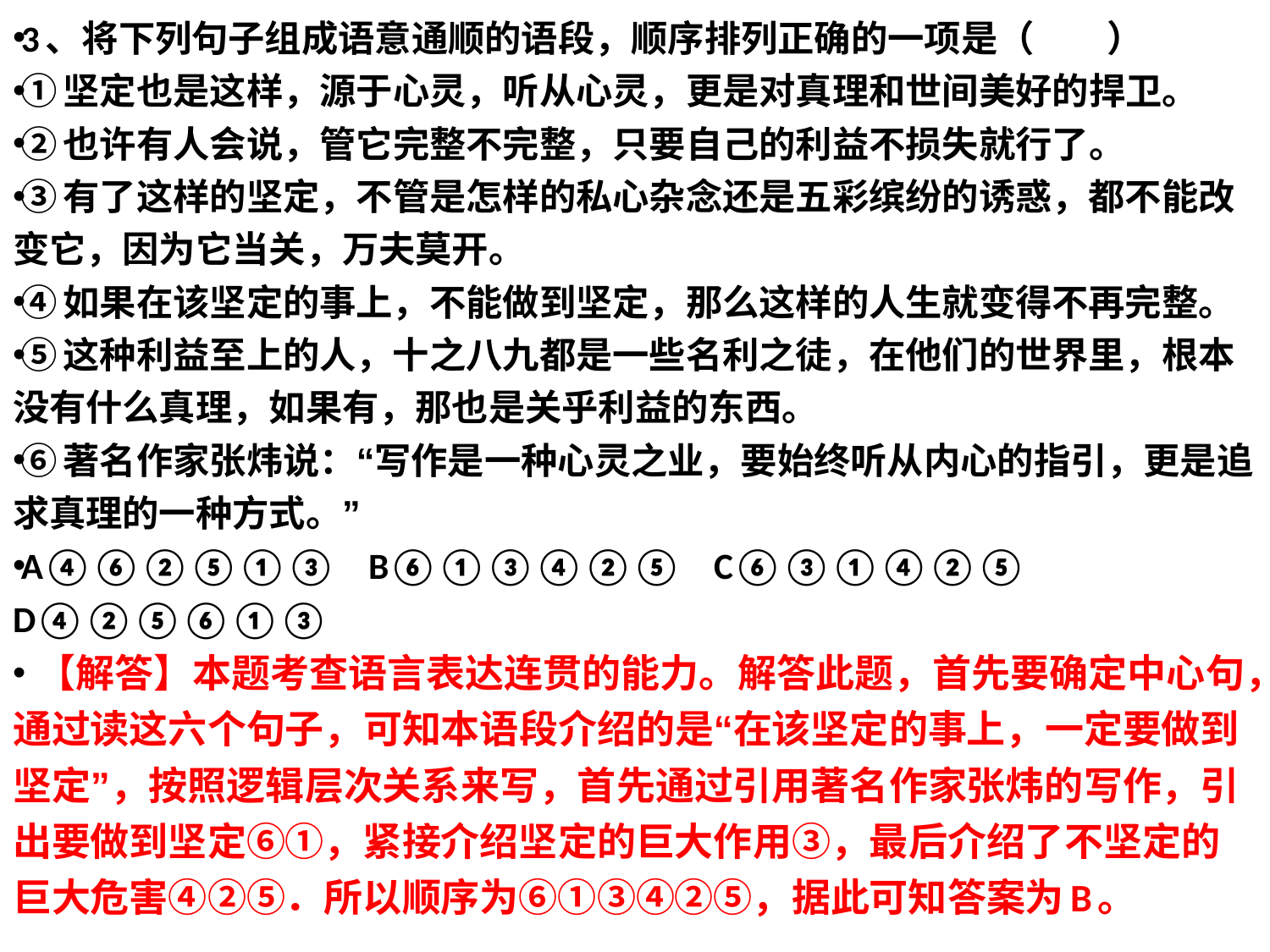

3、将下列句子组成语意通顺的语段，顺序排列正确的一项是（　　）
①坚定也是这样，源于心灵，听从心灵，更是对真理和世间美好的捍卫。
②也许有人会说，管它完整不完整，只要自己的利益不损失就行了。
③有了这样的坚定，不管是怎样的私心杂念还是五彩缤纷的诱惑，都不能改变它，因为它当关，万夫莫开。
④如果在该坚定的事上，不能做到坚定，那么这样的人生就变得不再完整。
⑤这种利益至上的人，十之八九都是一些名利之徒，在他们的世界里，根本没有什么真理，如果有，那也是关乎利益的东西。
⑥著名作家张炜说：“写作是一种心灵之业，要始终听从内心的指引，更是追求真理的一种方式。”
A④⑥②⑤①③    B⑥①③④②⑤    C⑥③①④②⑤    D④②⑤⑥①③
 【解答】本题考查语言表达连贯的能力。解答此题，首先要确定中心句，通过读这六个句子，可知本语段介绍的是“在该坚定的事上，一定要做到坚定”，按照逻辑层次关系来写，首先通过引用著名作家张炜的写作，引出要做到坚定⑥①，紧接介绍坚定的巨大作用③，最后介绍了不坚定的巨大危害④②⑤．所以顺序为⑥①③④②⑤，据此可知答案为B。

#